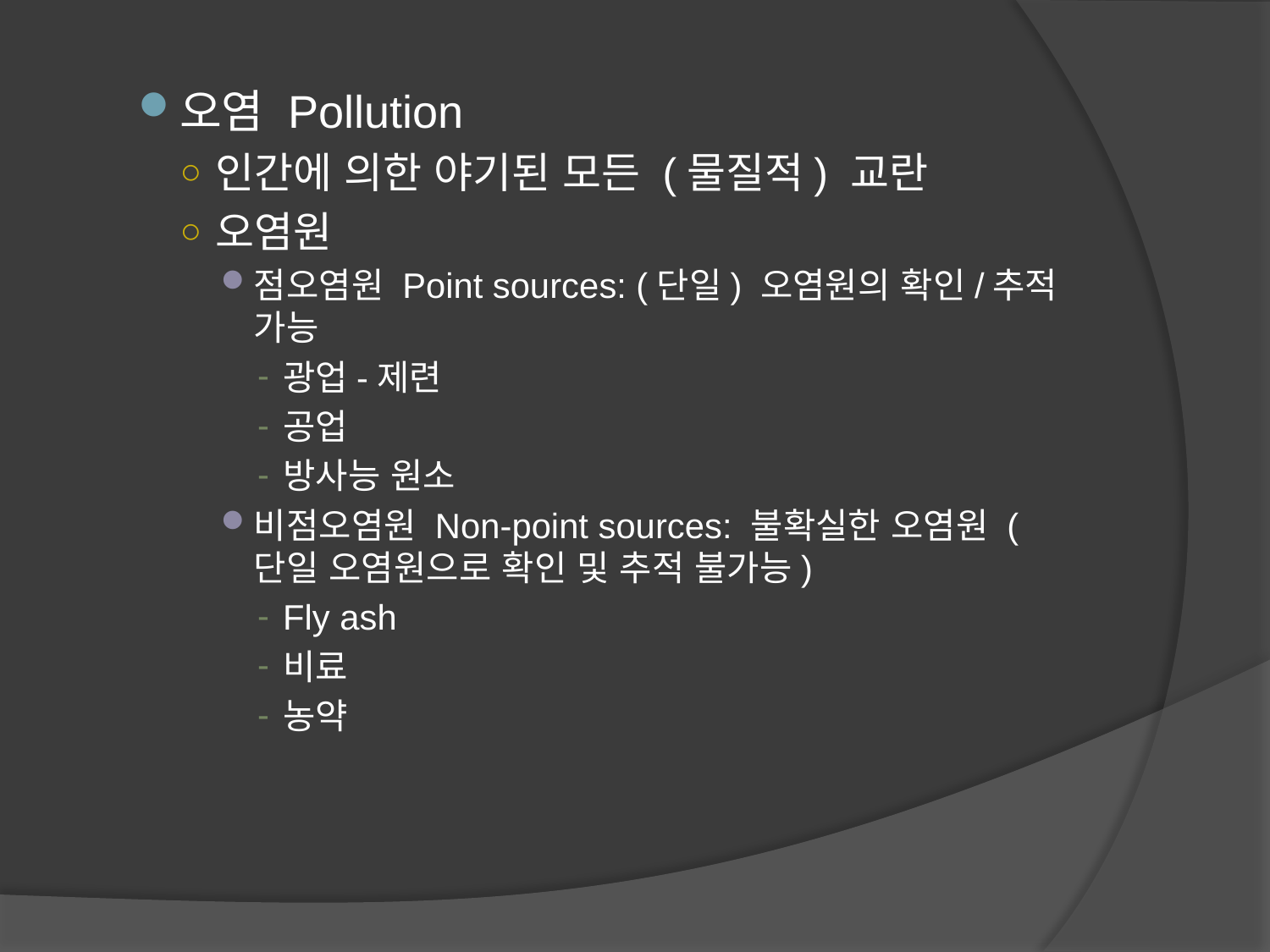

오염 Pollution
인간에 의한 야기된 모든 (물질적) 교란
오염원
점오염원 Point sources: (단일) 오염원의 확인/추적 가능
광업-제련
공업
방사능 원소
비점오염원 Non-point sources: 불확실한 오염원 (단일 오염원으로 확인 및 추적 불가능)
Fly ash
비료
농약